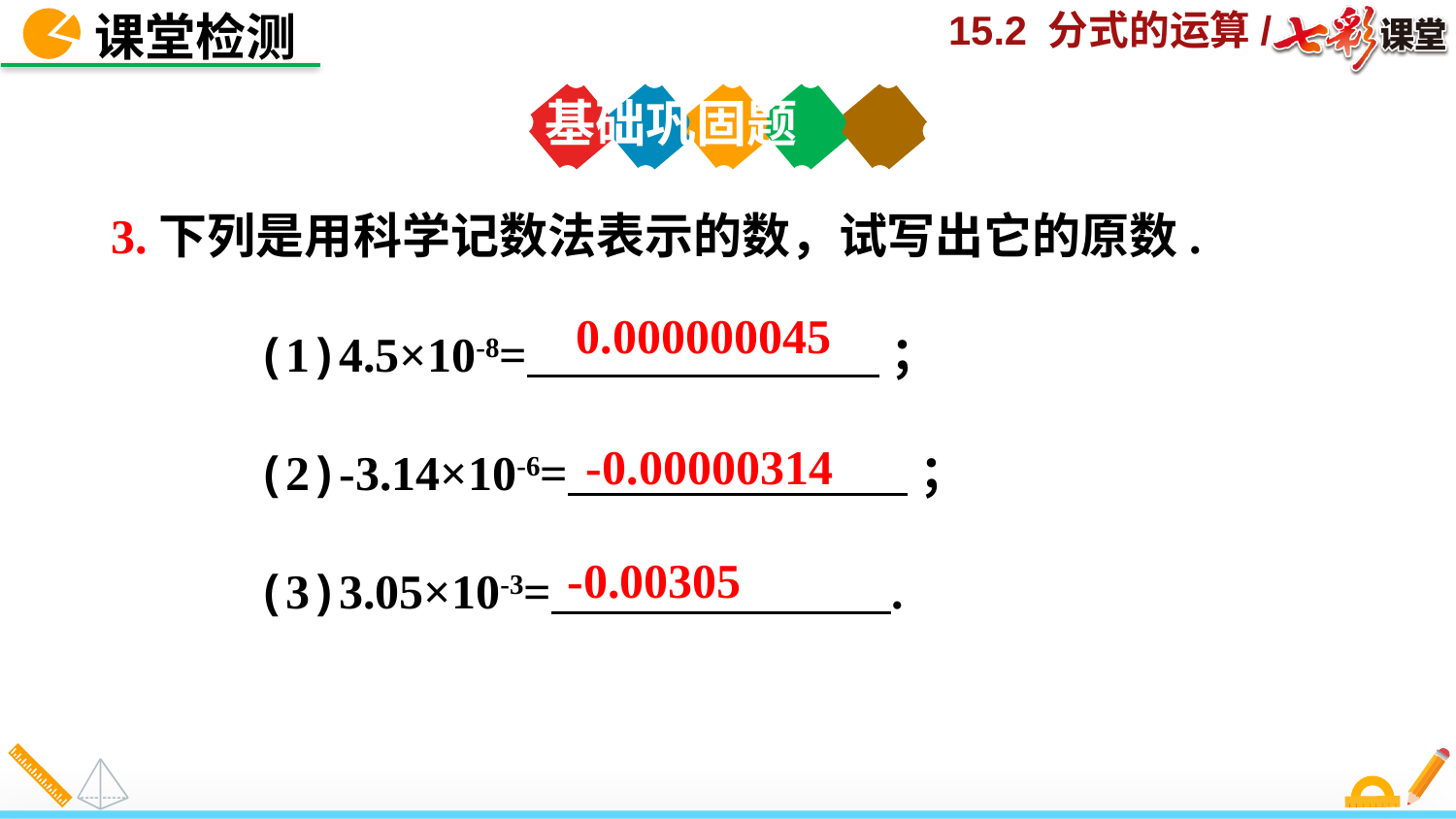

课堂检测

基础巩固题

3.下列是用科学记数法表示的数，试写出它的原数.
            (1)4.5×10-8=                             ；
            (2)-3.14×10-6=                            ；
            (3)3.05×10-3=                            .
0.000000045
-0.00000314
-0.00305